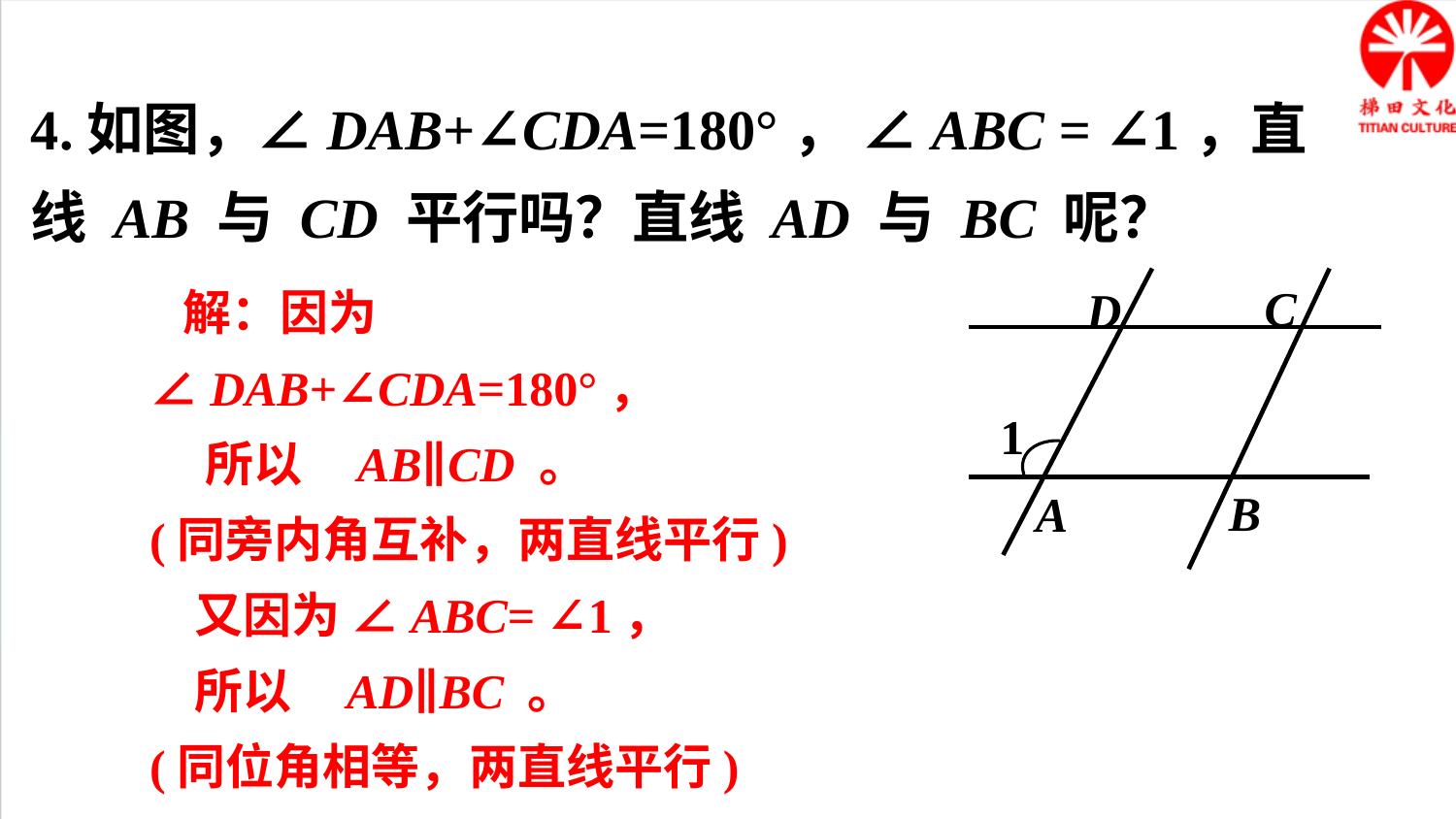

4.如图，∠DAB+∠CDA=180°， ∠ABC = ∠1，直线 AB 与 CD 平行吗？直线 AD 与 BC 呢？
C
D
1

B
A
  解：因为   ∠DAB+∠CDA=180°，
    所以    AB∥CD 。
(同旁内角互补，两直线平行)
   又因为 ∠ABC= ∠1，
   所以    AD∥BC 。
(同位角相等，两直线平行)